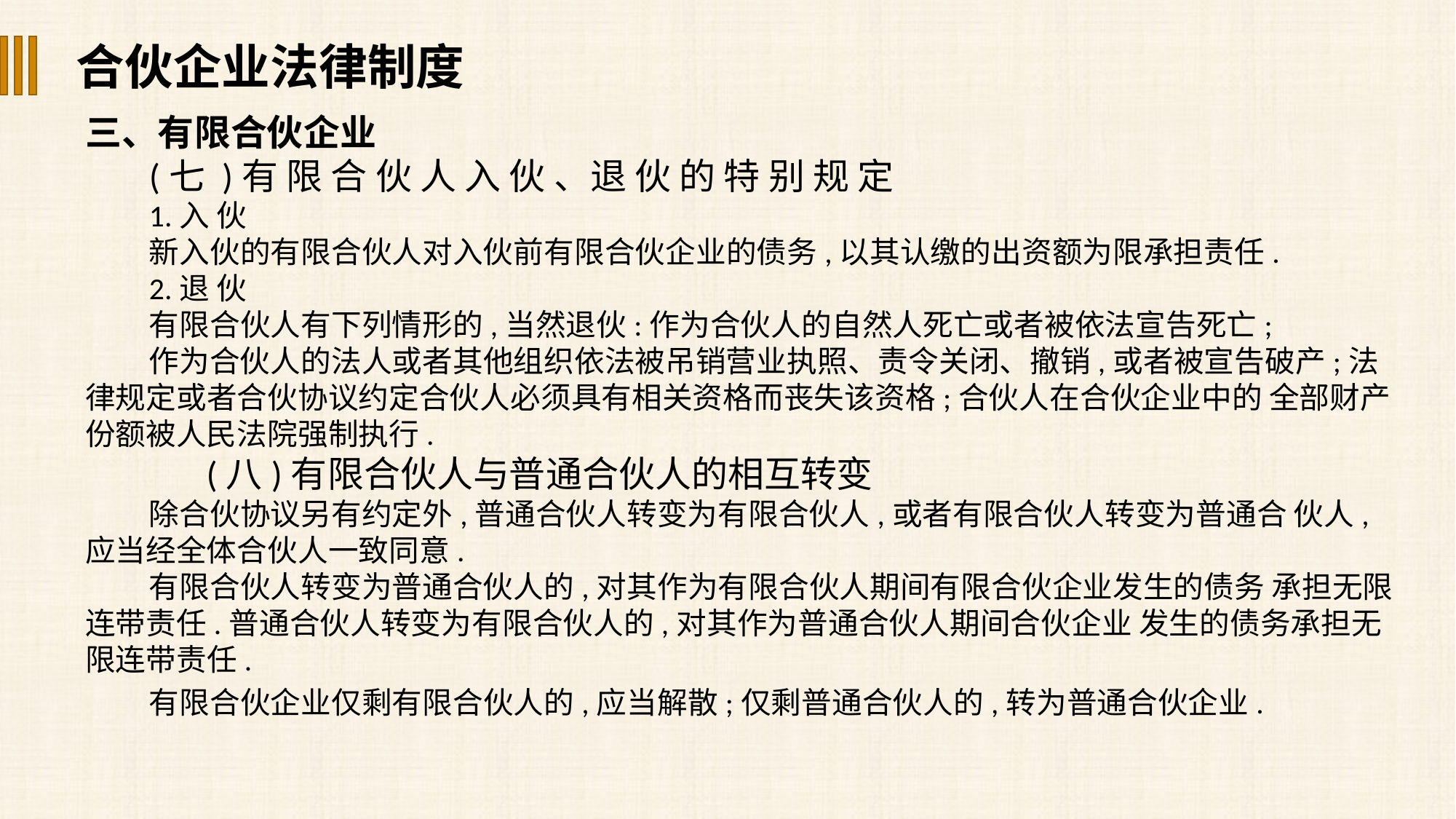

合伙企业法律制度

三、有限合伙企业
(七 )有 限 合 伙 人 入 伙 、退 伙 的 特 别 规 定
1.入 伙
新入伙的有限合伙人对入伙前有限合伙企业的债务,以其认缴的出资额为限承担责任.
2.退 伙
有限合伙人有下列情形的,当然退伙:作为合伙人的自然人死亡或者被依法宣告死亡;
作为合伙人的法人或者其他组织依法被吊销营业执照、责令关闭、撤销,或者被宣告破产;法 律规定或者合伙协议约定合伙人必须具有相关资格而丧失该资格;合伙人在合伙企业中的 全部财产份额被人民法院强制执行.
       (八)有限合伙人与普通合伙人的相互转变
除合伙协议另有约定外,普通合伙人转变为有限合伙人,或者有限合伙人转变为普通合 伙人,应当经全体合伙人一致同意.
有限合伙人转变为普通合伙人的,对其作为有限合伙人期间有限合伙企业发生的债务 承担无限连带责任.普通合伙人转变为有限合伙人的,对其作为普通合伙人期间合伙企业 发生的债务承担无限连带责任.
有限合伙企业仅剩有限合伙人的,应当解散;仅剩普通合伙人的,转为普通合伙企业.